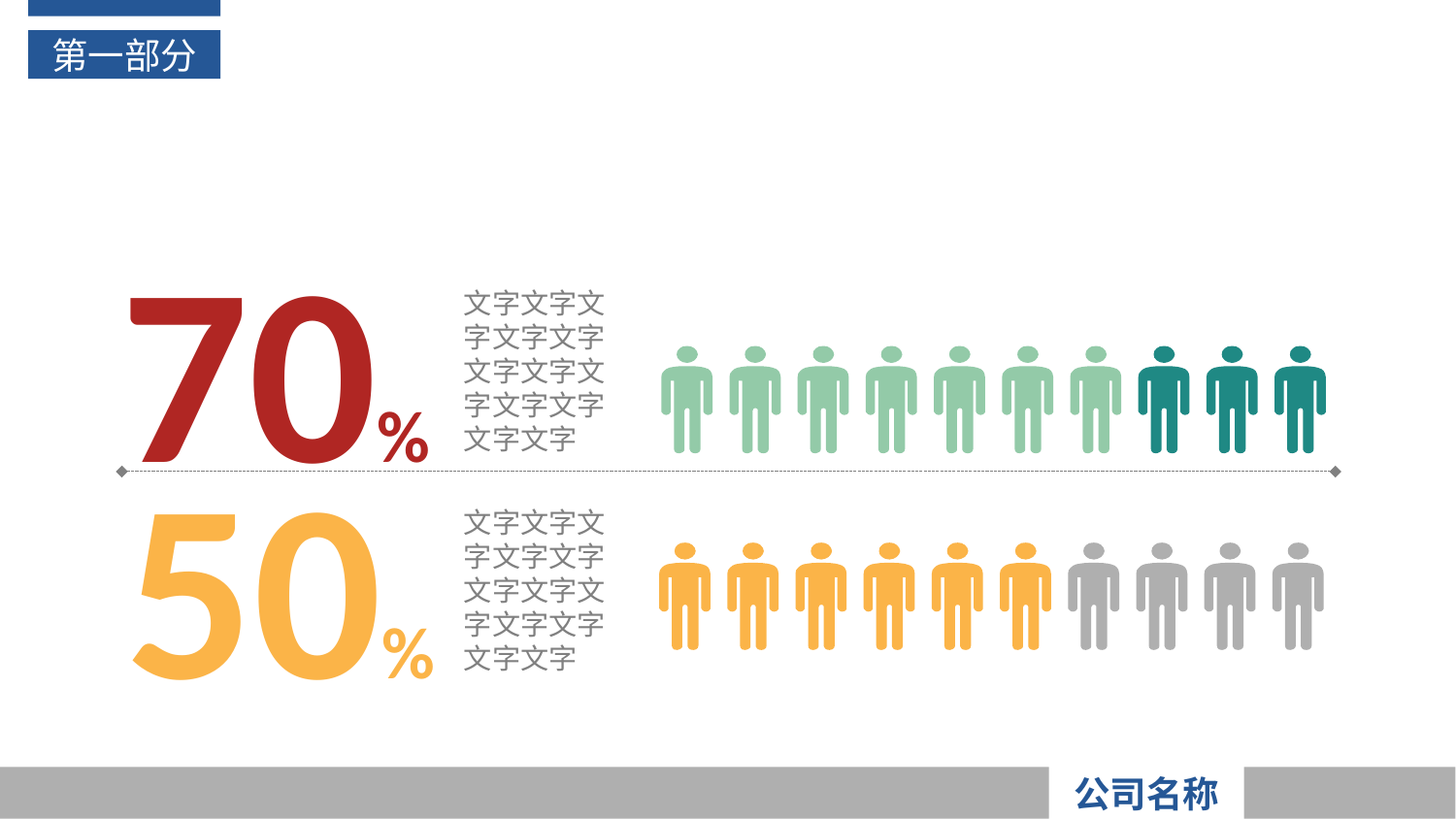

第一部分
70%
文字文字文字文字文字文字文字文字文字文字文字文字

50%
文字文字文字文字文字文字文字文字文字文字文字文字

公司名称